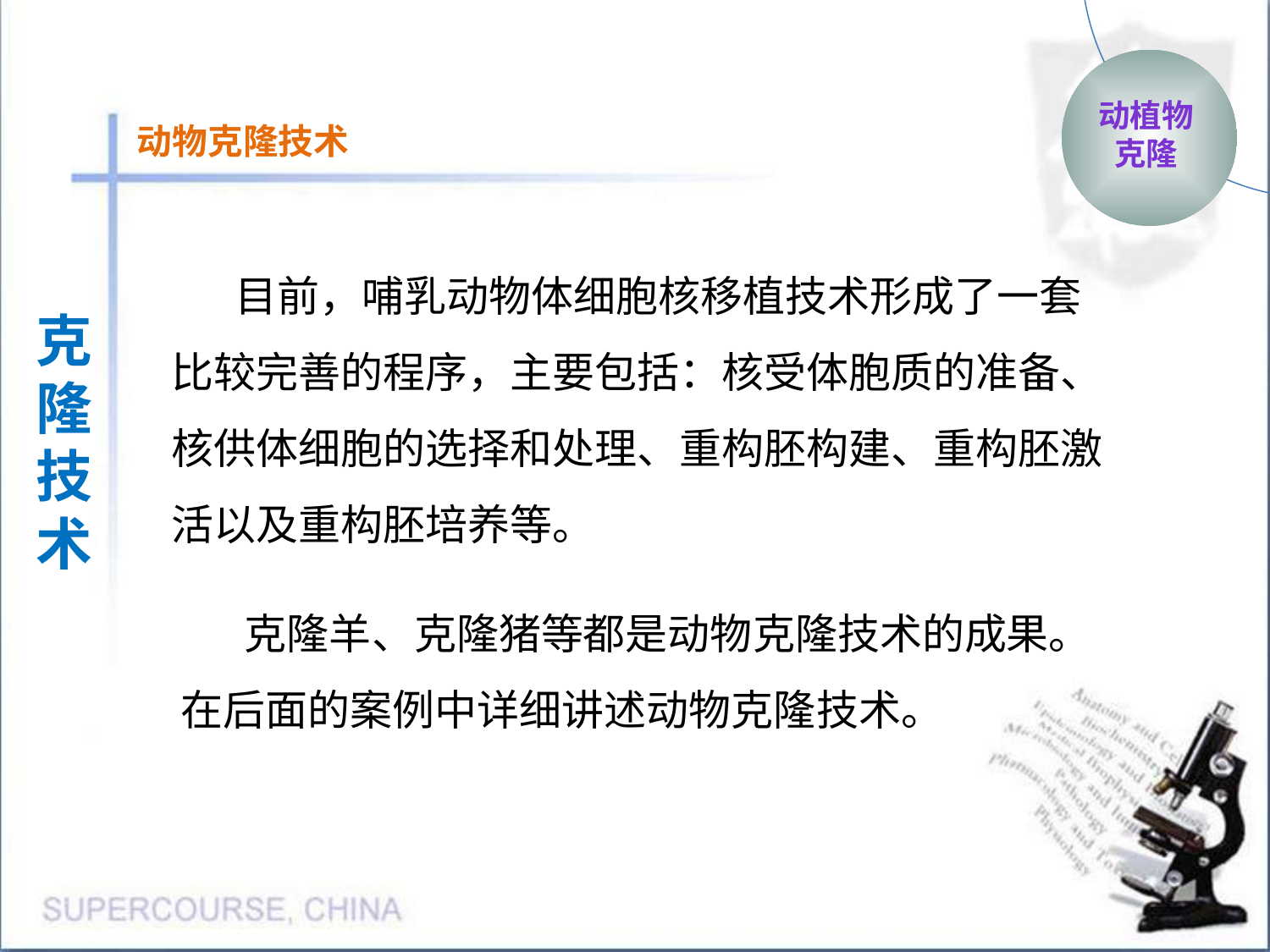

动植物
克隆
动物克隆技术
目前，哺乳动物体细胞核移植技术形成了一套比较完善的程序，主要包括：核受体胞质的准备、核供体细胞的选择和处理、重构胚构建、重构胚激活以及重构胚培养等。
克隆
技术
克隆羊、克隆猪等都是动物克隆技术的成果。在后面的案例中详细讲述动物克隆技术。